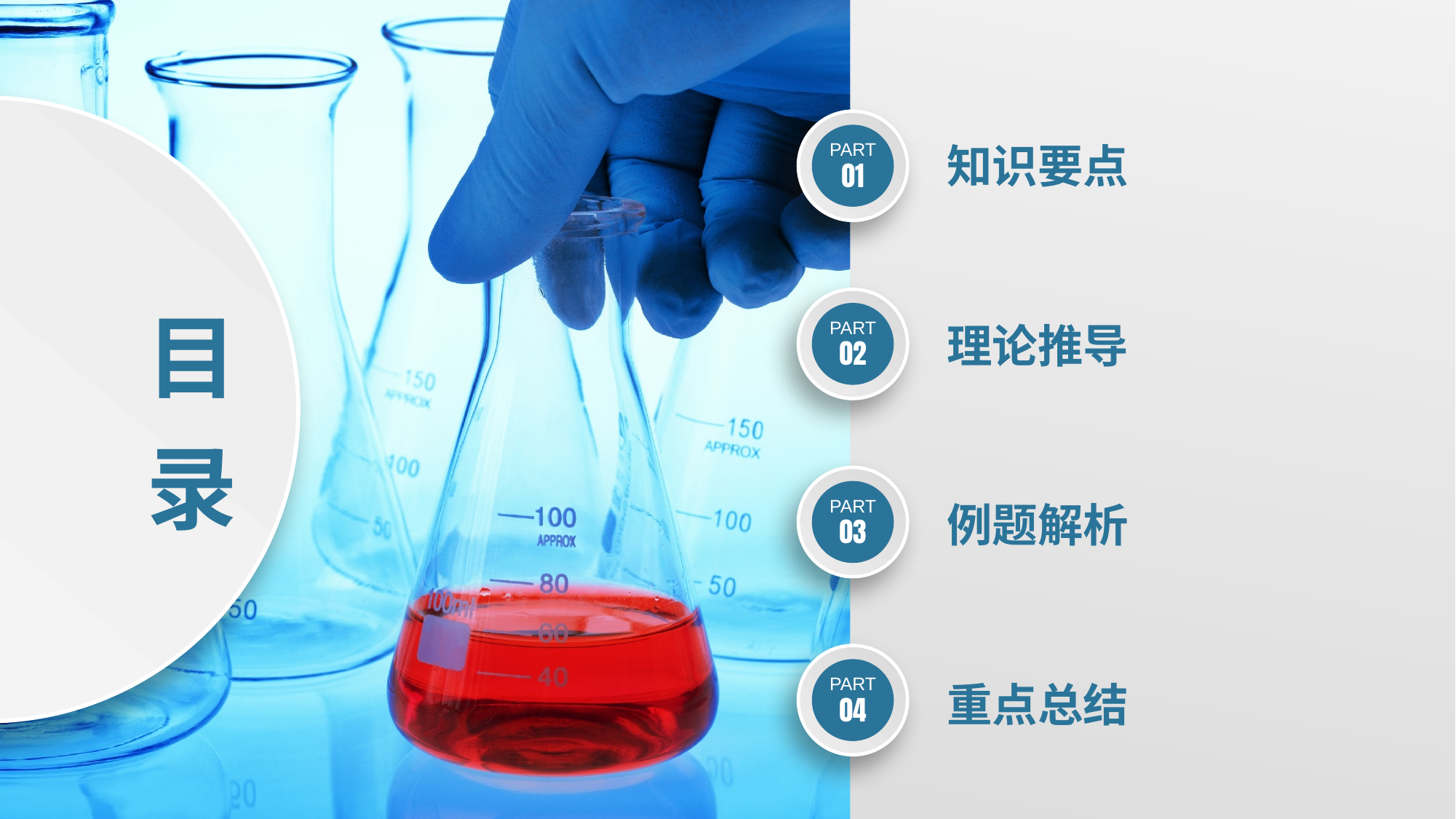

PART
01
知识要点
目录

PART
02
理论推导

PART
03
例题解析

PART
04
重点总结